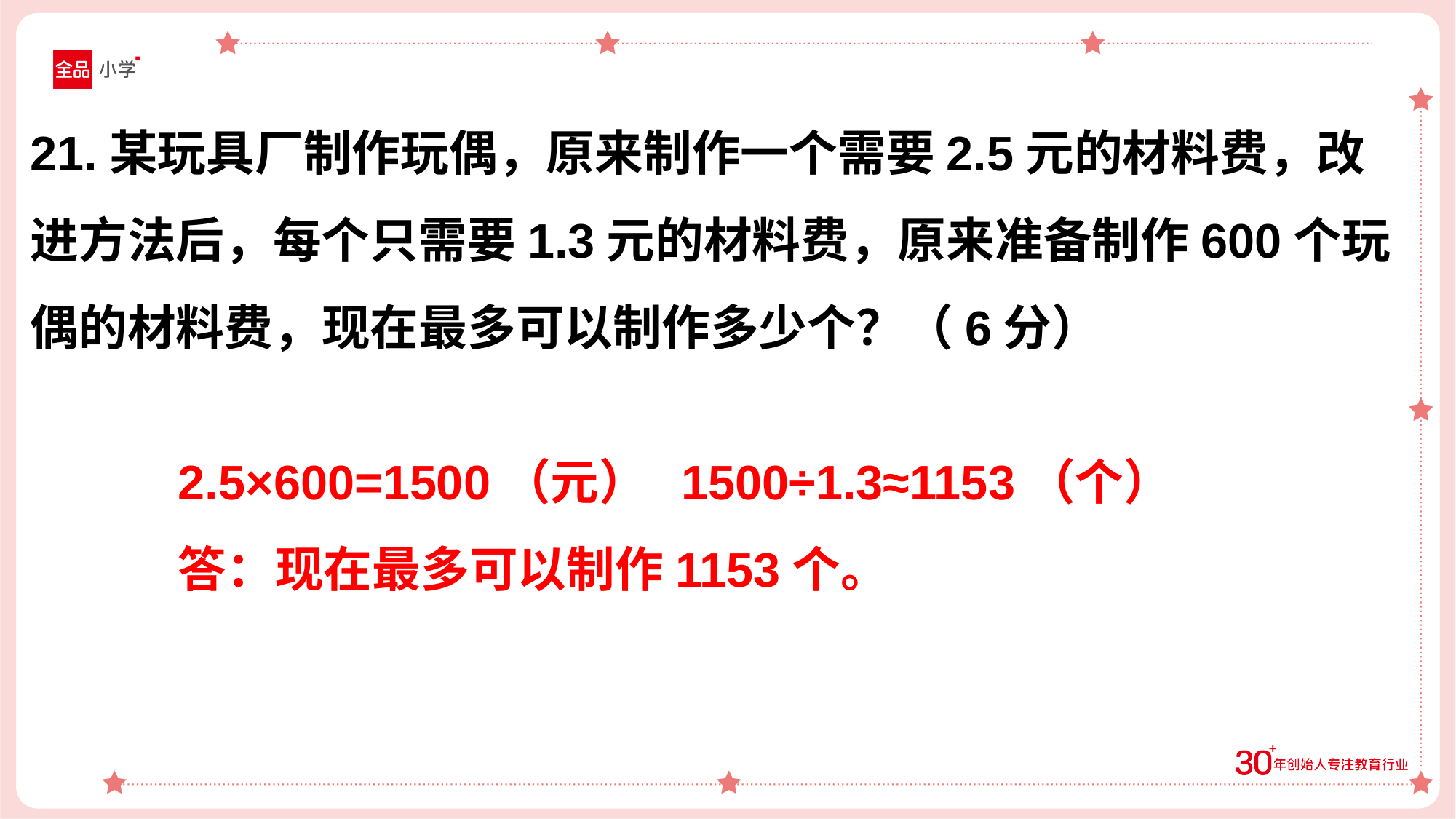

21.某玩具厂制作玩偶，原来制作一个需要2.5元的材料费，改进方法后，每个只需要1.3元的材料费，原来准备制作600个玩偶的材料费，现在最多可以制作多少个？（6分）
2.5×600=1500（元）  1500÷1.3≈1153（个）
答：现在最多可以制作1153个。